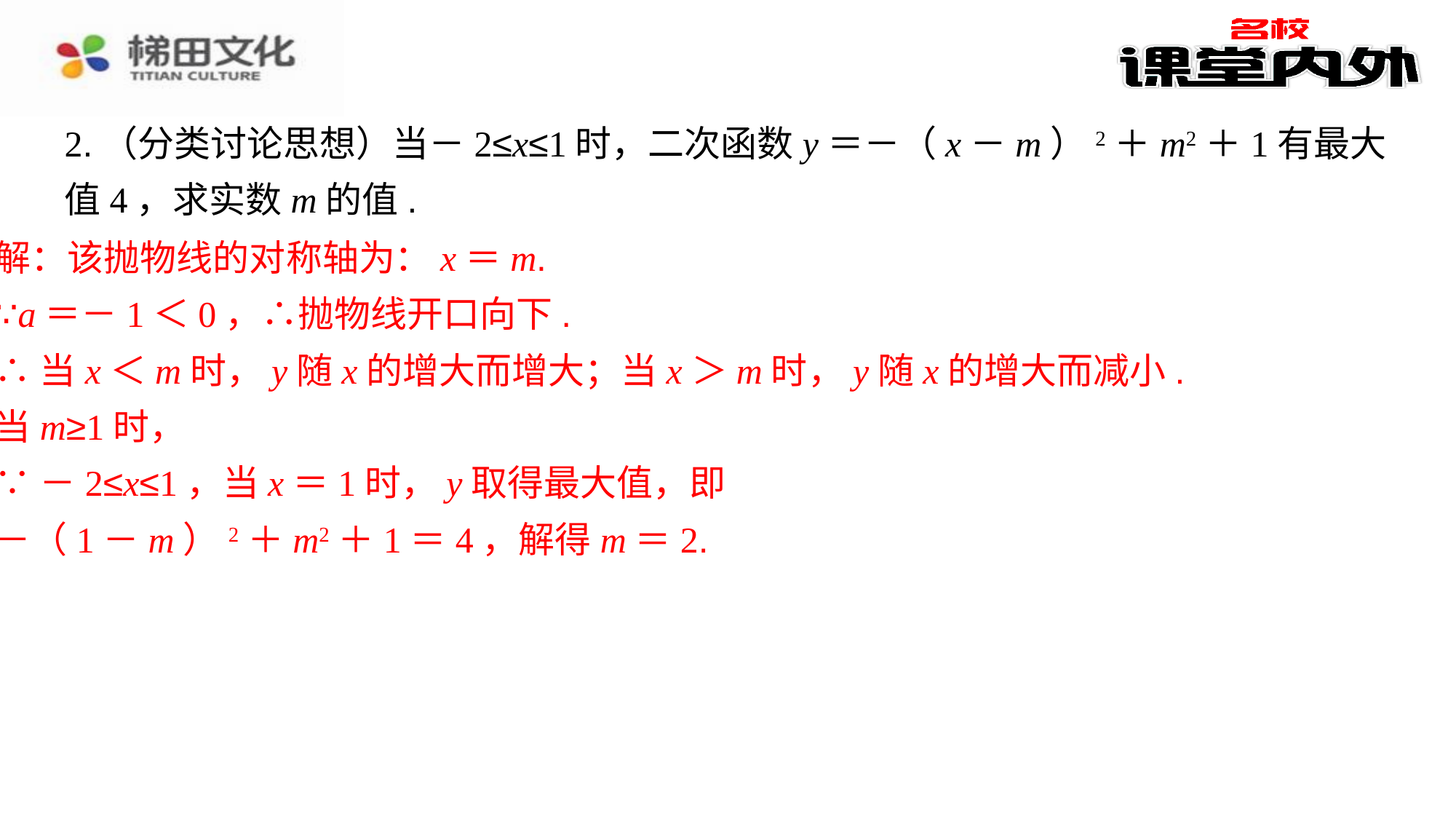

2.（分类讨论思想）当－2≤x≤1时，二次函数y＝－（x－m）2＋m2＋1有最大值4，求实数m的值.
解：该抛物线的对称轴为：x＝m.
∵a＝－1＜0，∴抛物线开口向下.
∴当x＜m时，y随x的增大而增大；当x＞m时，y随x的增大而减小.
当m≥1时，
∵－2≤x≤1，当x＝1时，y取得最大值，即
－（1－m）2＋m2＋1＝4，解得m＝2.